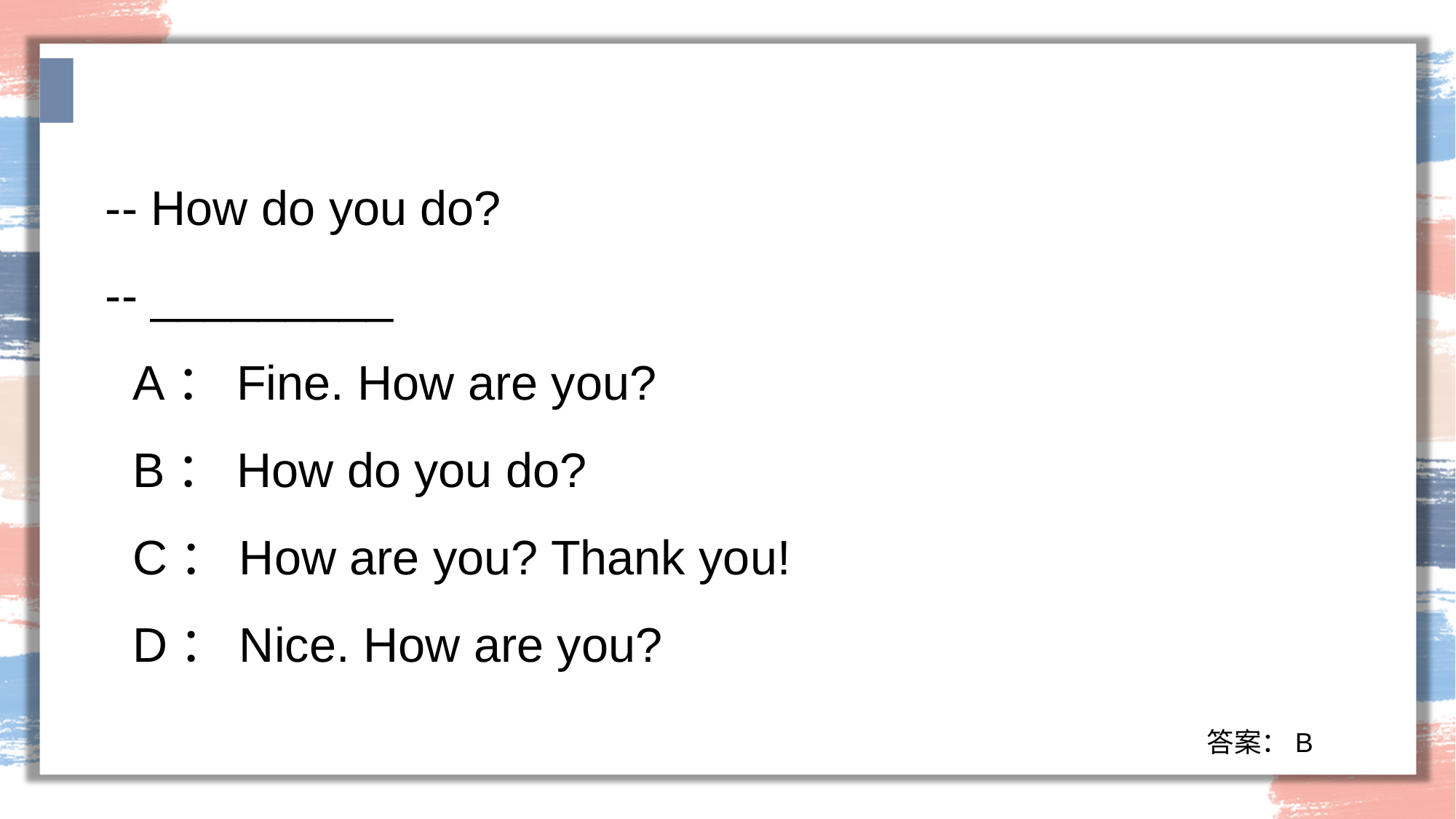

-- How do you do?
-- _________
  A：Fine. How are you?
  B：How do you do?
  C：How are you? Thank you!
  D：Nice. How are you?
答案：B